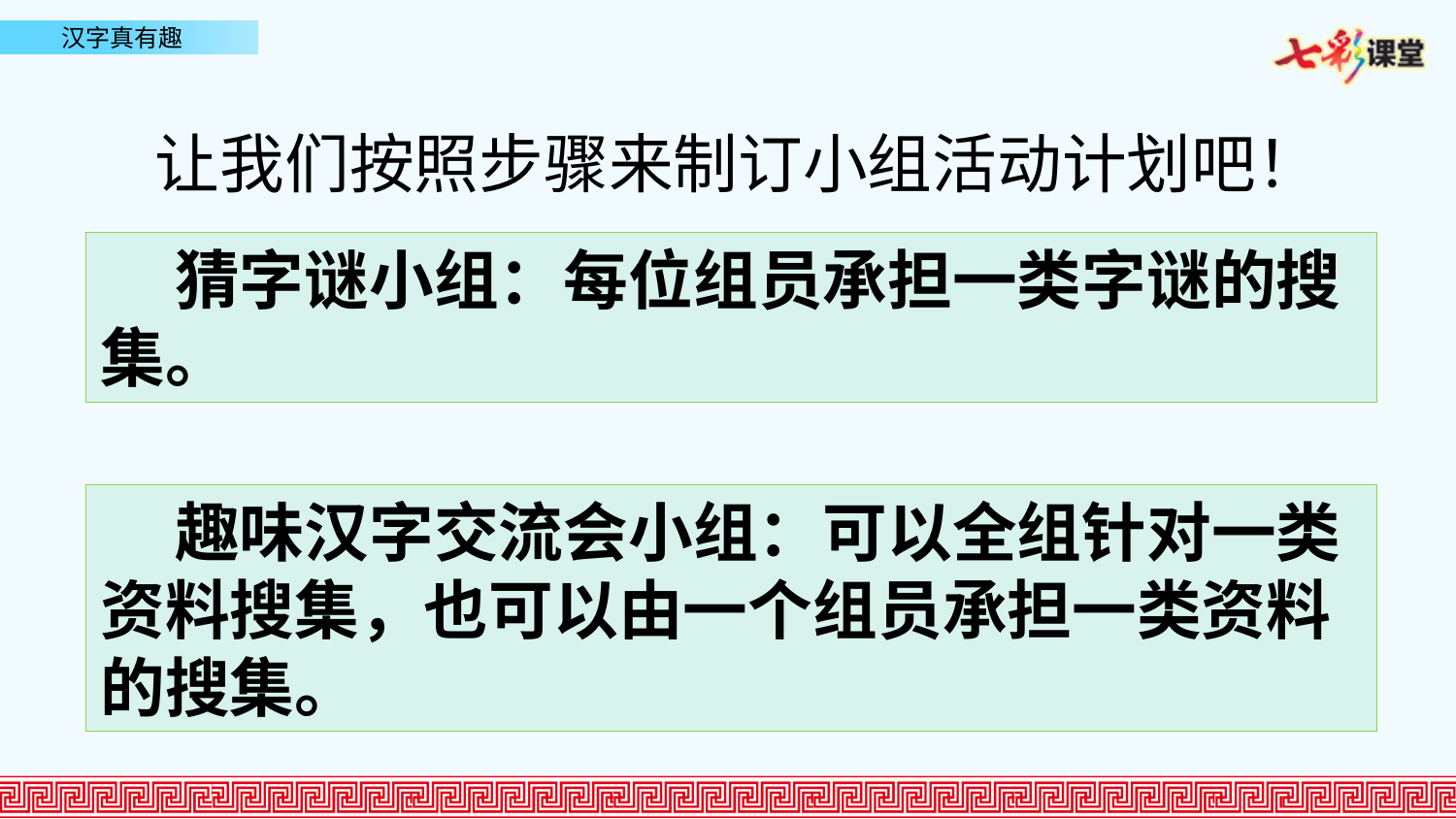

让我们按照步骤来制订小组活动计划吧！
    猜字谜小组：每位组员承担一类字谜的搜集。
    趣味汉字交流会小组：可以全组针对一类资料搜集，也可以由一个组员承担一类资料的搜集。